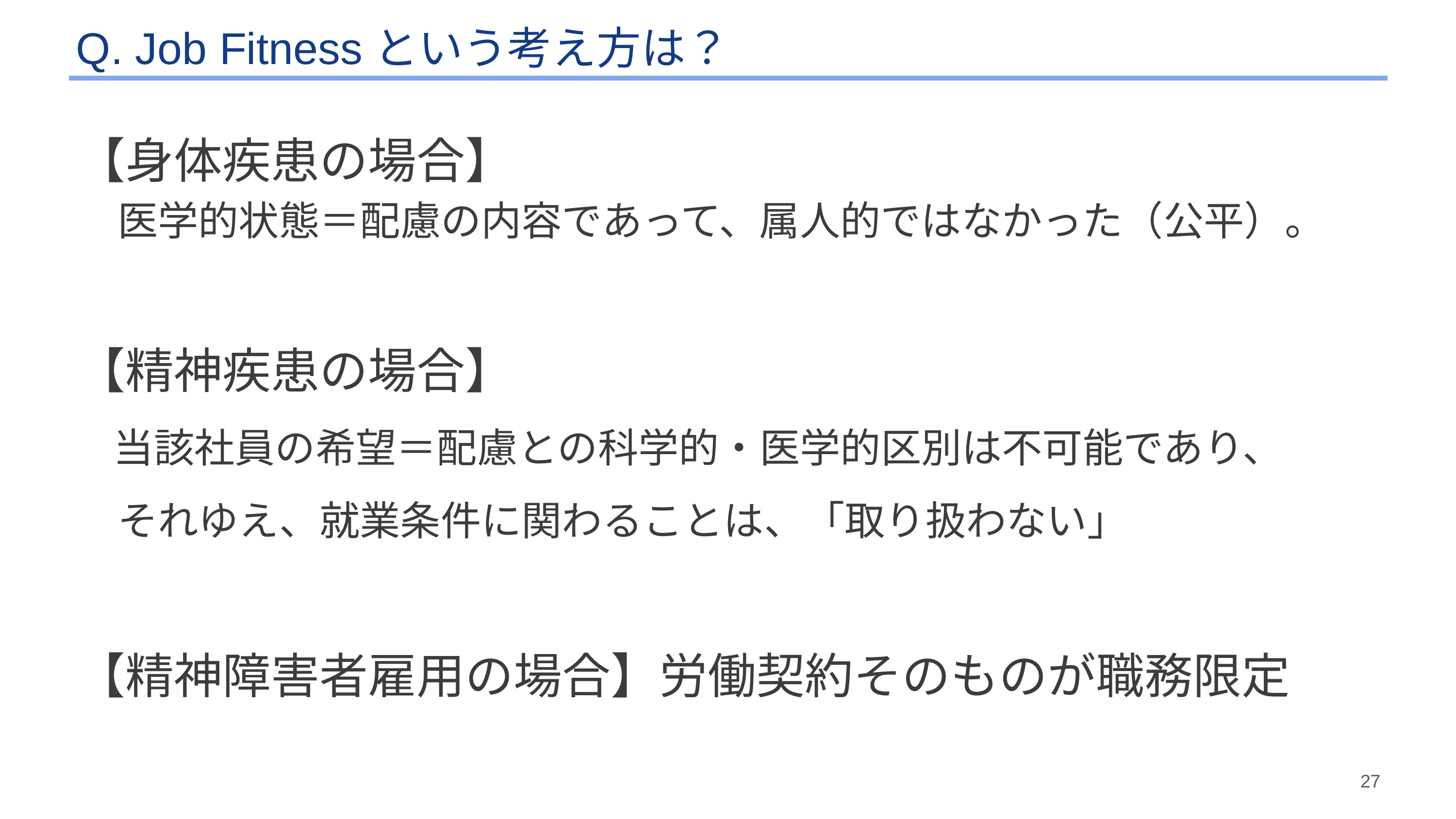

# Q. Job Fitnessという考え方は？
【身体疾患の場合】
　医学的状態＝配慮の内容であって、属人的ではなかった（公平）。

【精神疾患の場合】
　当該社員の希望＝配慮との科学的・医学的区別は不可能であり、
　それゆえ、就業条件に関わることは、「取り扱わない」

【精神障害者雇用の場合】労働契約そのものが職務限定
27